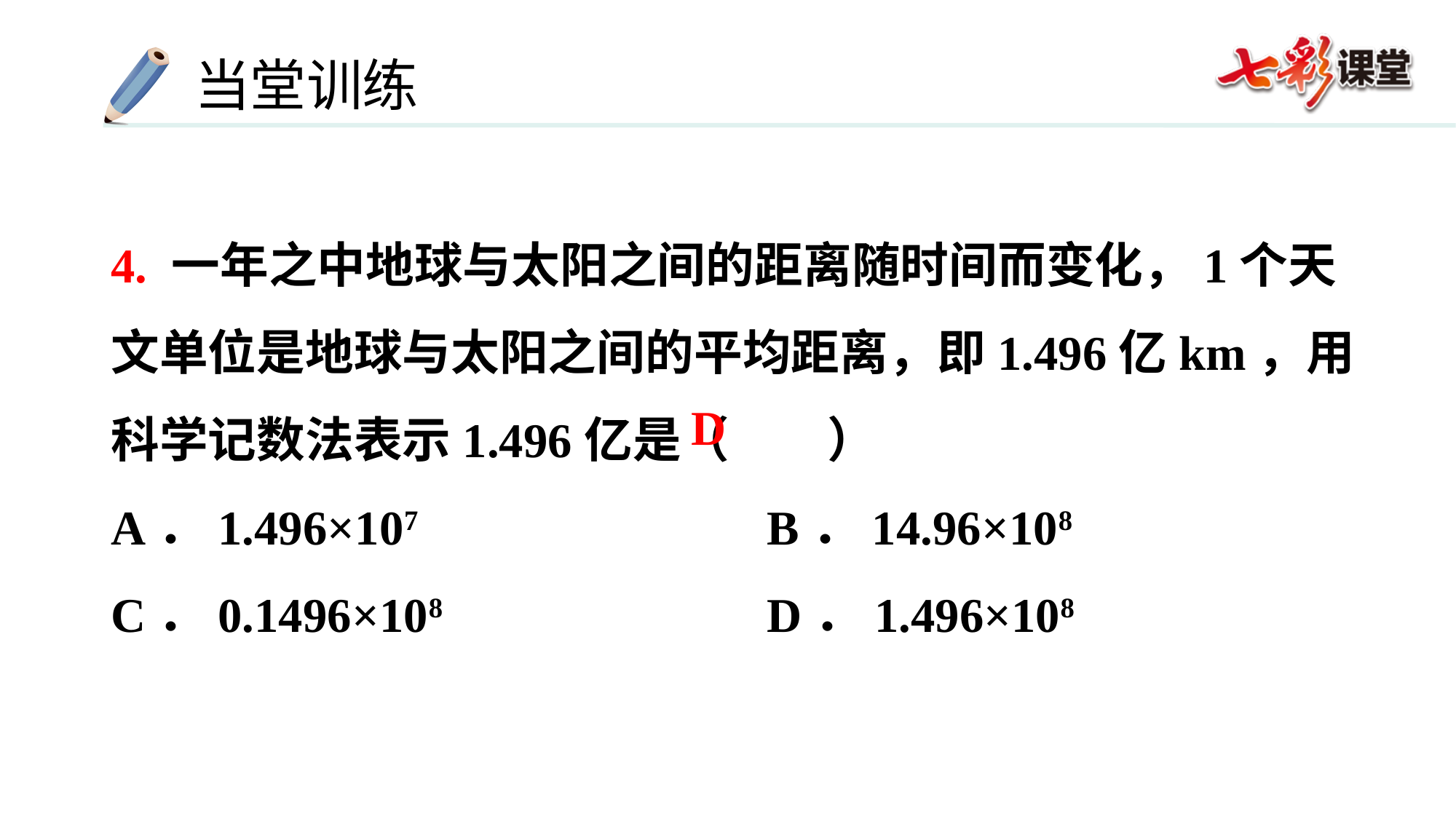

4. 一年之中地球与太阳之间的距离随时间而变化，1个天文单位是地球与太阳之间的平均距离，即1.496亿km，用科学记数法表示1.496亿是（　　）
A．1.496×107	                           B．14.96×108
C．0.1496×108	                  D．1.496×108
D